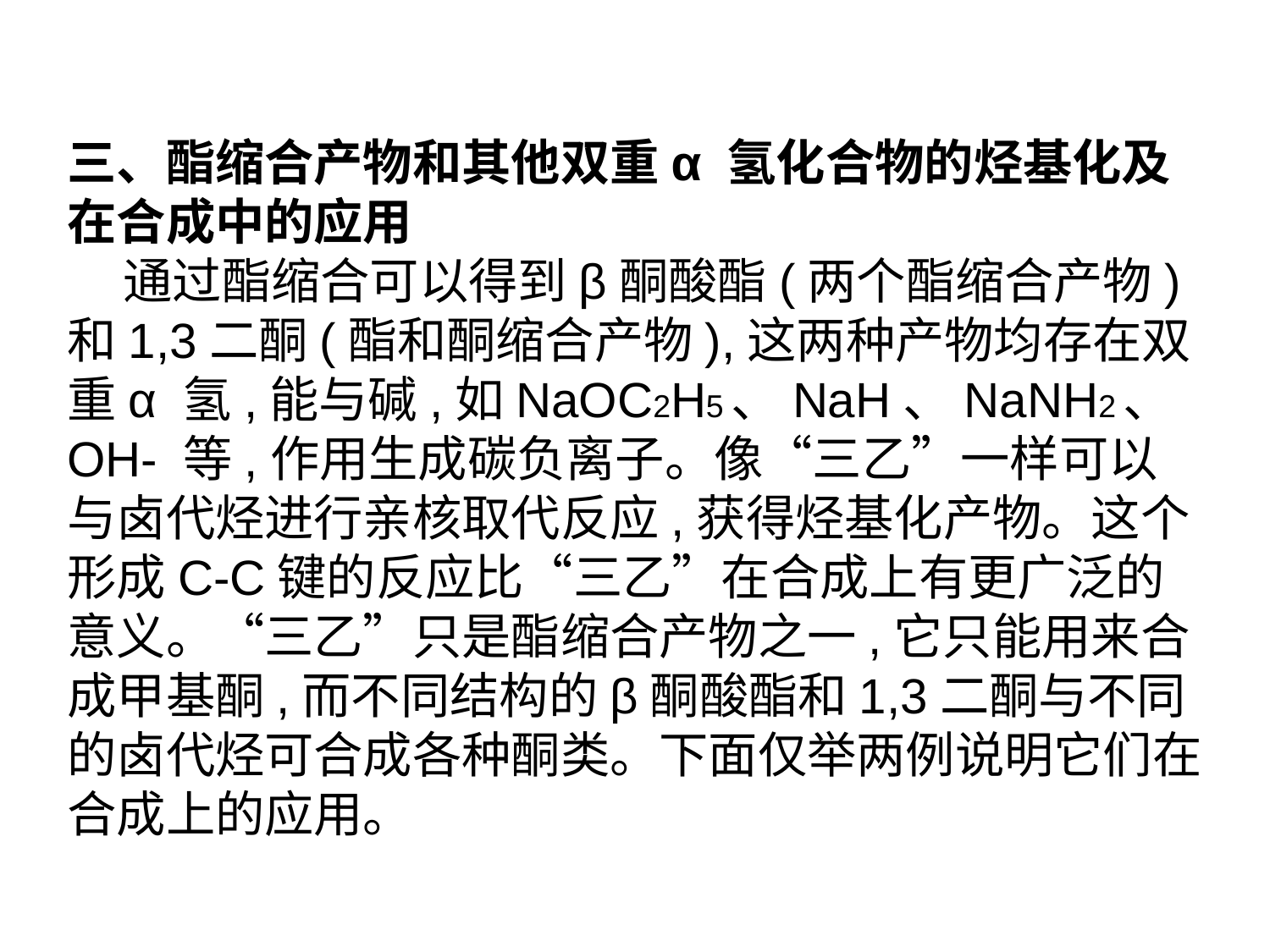

三、酯缩合产物和其他双重α 氢化合物的烃基化及在合成中的应用
    通过酯缩合可以得到β酮酸酯(两个酯缩合产物)和1,3二酮(酯和酮缩合产物),这两种产物均存在双重α 氢,能与碱,如NaOC2H5、NaH、NaNH2、OH- 等,作用生成碳负离子。像“三乙”一样可以与卤代烃进行亲核取代反应,获得烃基化产物。这个形成C-C键的反应比“三乙”在合成上有更广泛的意义。“三乙”只是酯缩合产物之一,它只能用来合成甲基酮,而不同结构的β酮酸酯和1,3二酮与不同的卤代烃可合成各种酮类。下面仅举两例说明它们在合成上的应用。